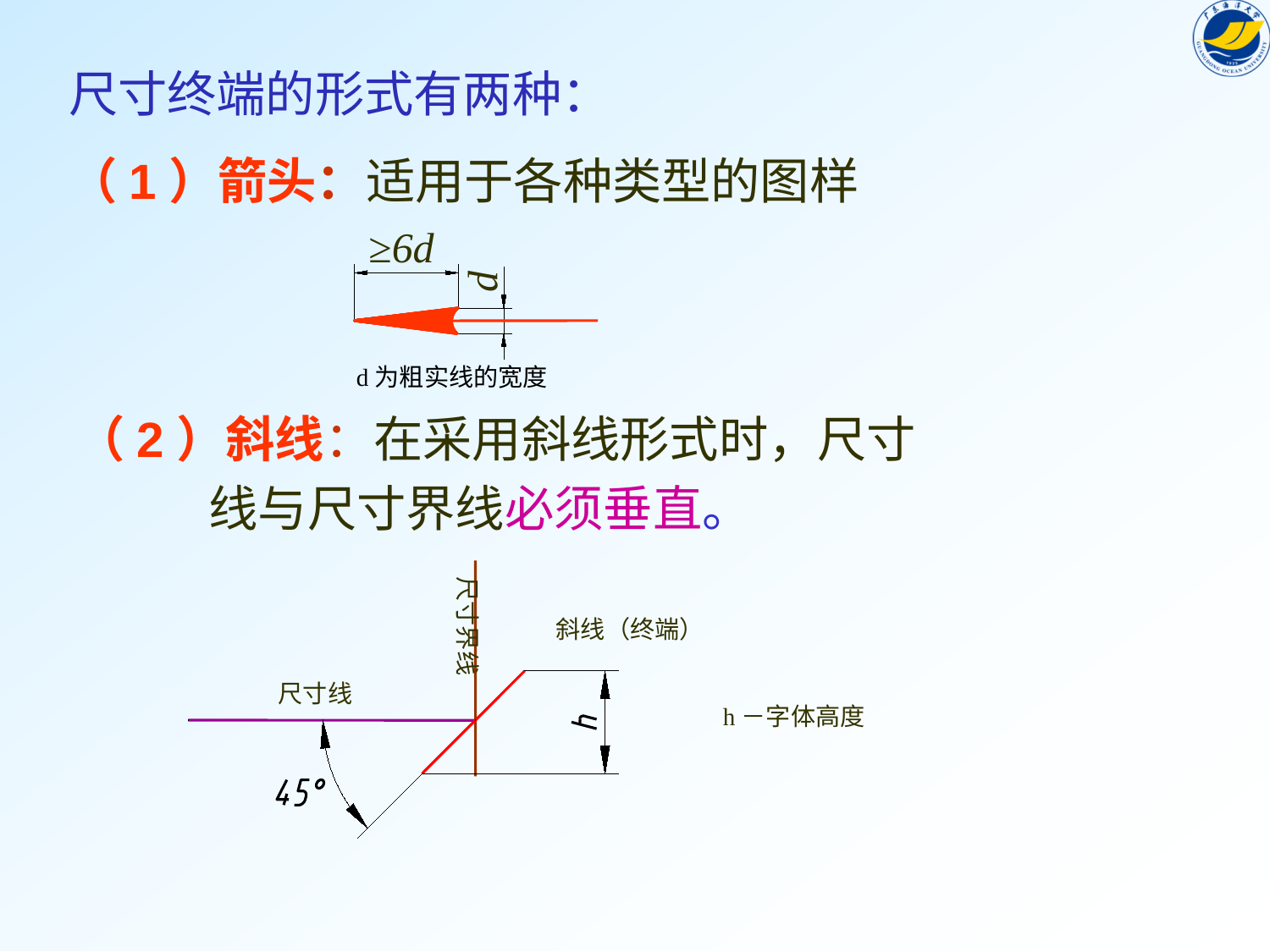

尺寸终端的形式有两种：
（1）箭头：适用于各种类型的图样
≥6d

d
d为粗实线的宽度
（2）斜线：在采用斜线形式时，尺寸
           线与尺寸界线必须垂直。

尺寸界线
斜线（终端）

尺寸线
h－字体高度